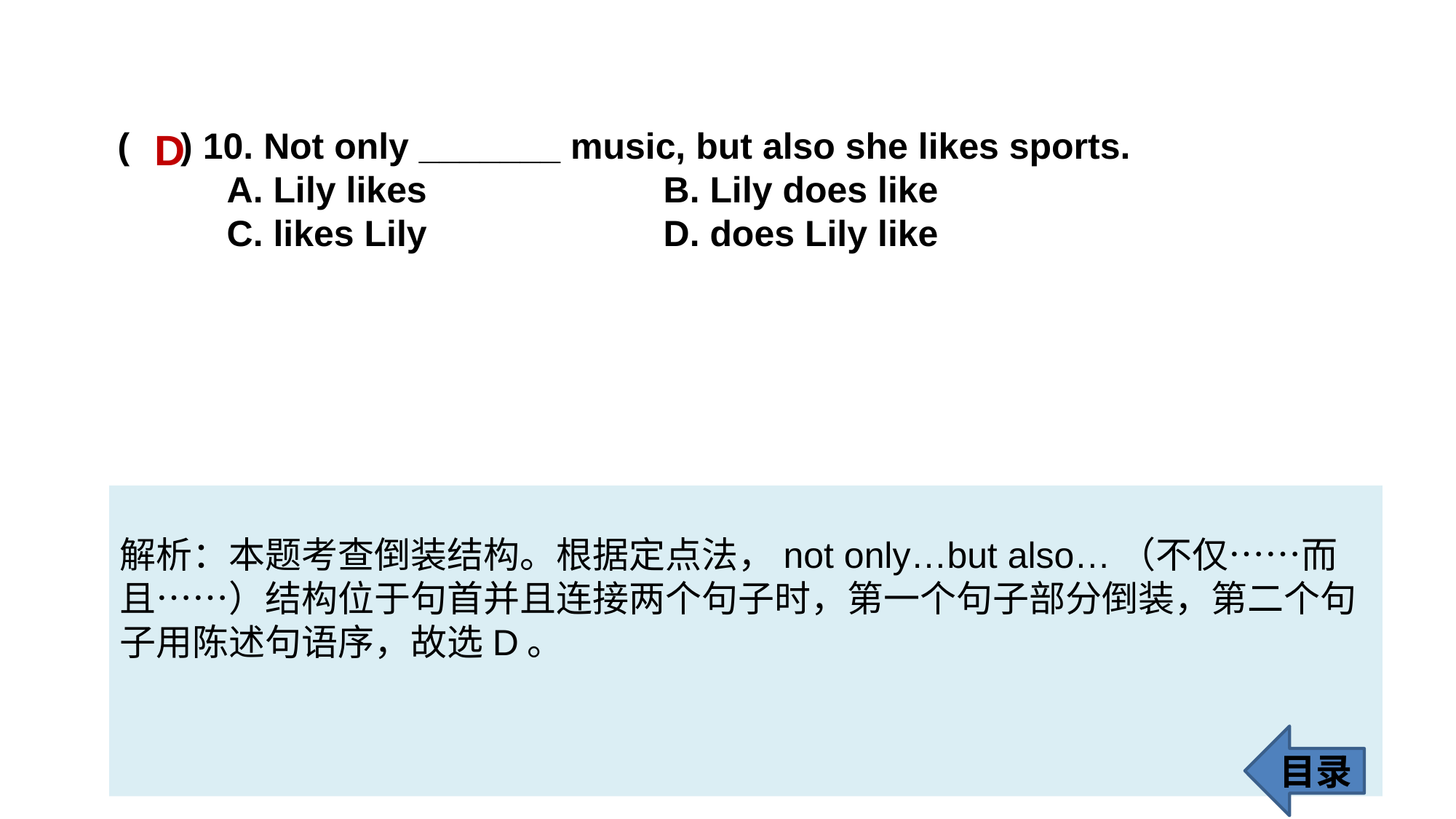

D
(     ) 10. Not only _______ music, but also she likes sports.
	A. Lily likes 			B. Lily does like
	C. likes Lily 			D. does Lily like

解析：本题考查倒装结构。根据定点法，not only…but also…（不仅……而
且……）结构位于句首并且连接两个句子时，第一个句子部分倒装，第二个句子用陈述句语序，故选D。
目录
72